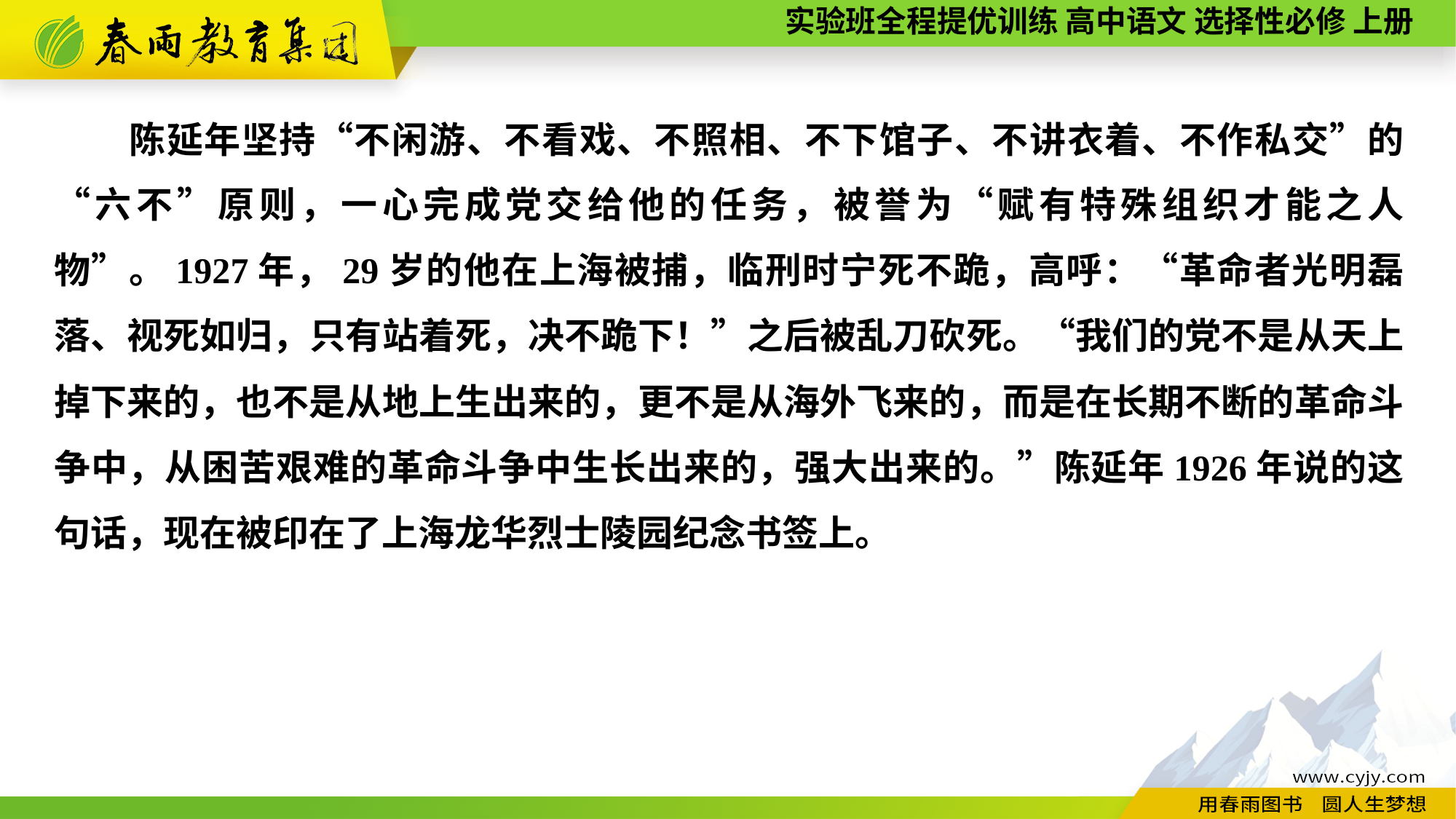

陈延年坚持“不闲游、不看戏、不照相、不下馆子、不讲衣着、不作私交”的“六不”原则，一心完成党交给他的任务，被誉为“赋有特殊组织才能之人物”。1927年，29岁的他在上海被捕，临刑时宁死不跪，高呼：“革命者光明磊落、视死如归，只有站着死，决不跪下！”之后被乱刀砍死。“我们的党不是从天上掉下来的，也不是从地上生出来的，更不是从海外飞来的，而是在长期不断的革命斗争中，从困苦艰难的革命斗争中生长出来的，强大出来的。”陈延年1926年说的这句话，现在被印在了上海龙华烈士陵园纪念书签上。